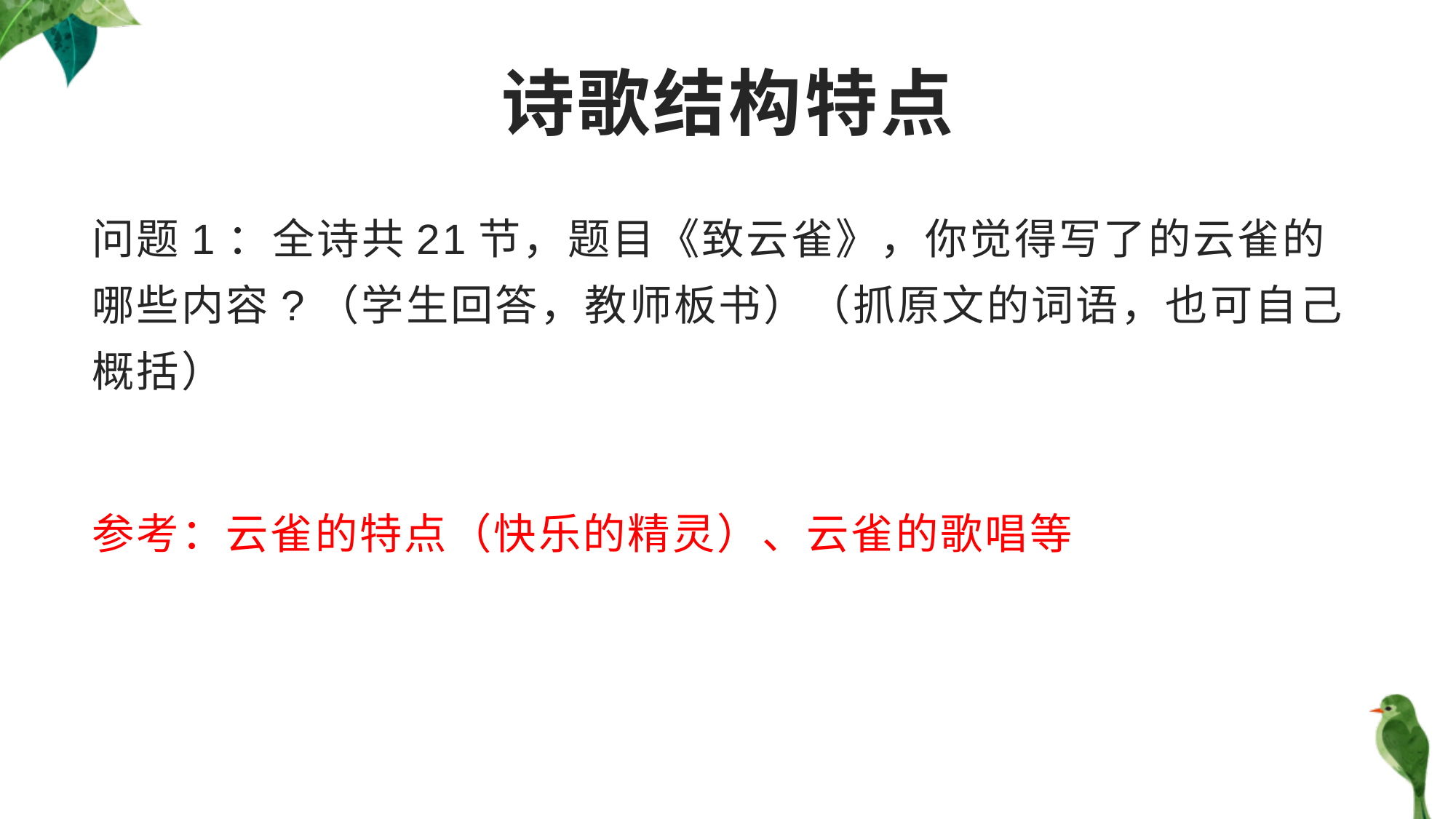

# 诗歌结构特点

问题1：全诗共21节，题目《致云雀》，你觉得写了的云雀的哪些内容?（学生回答，教师板书）（抓原文的词语，也可自己概括）

参考：云雀的特点（快乐的精灵）、云雀的歌唱等